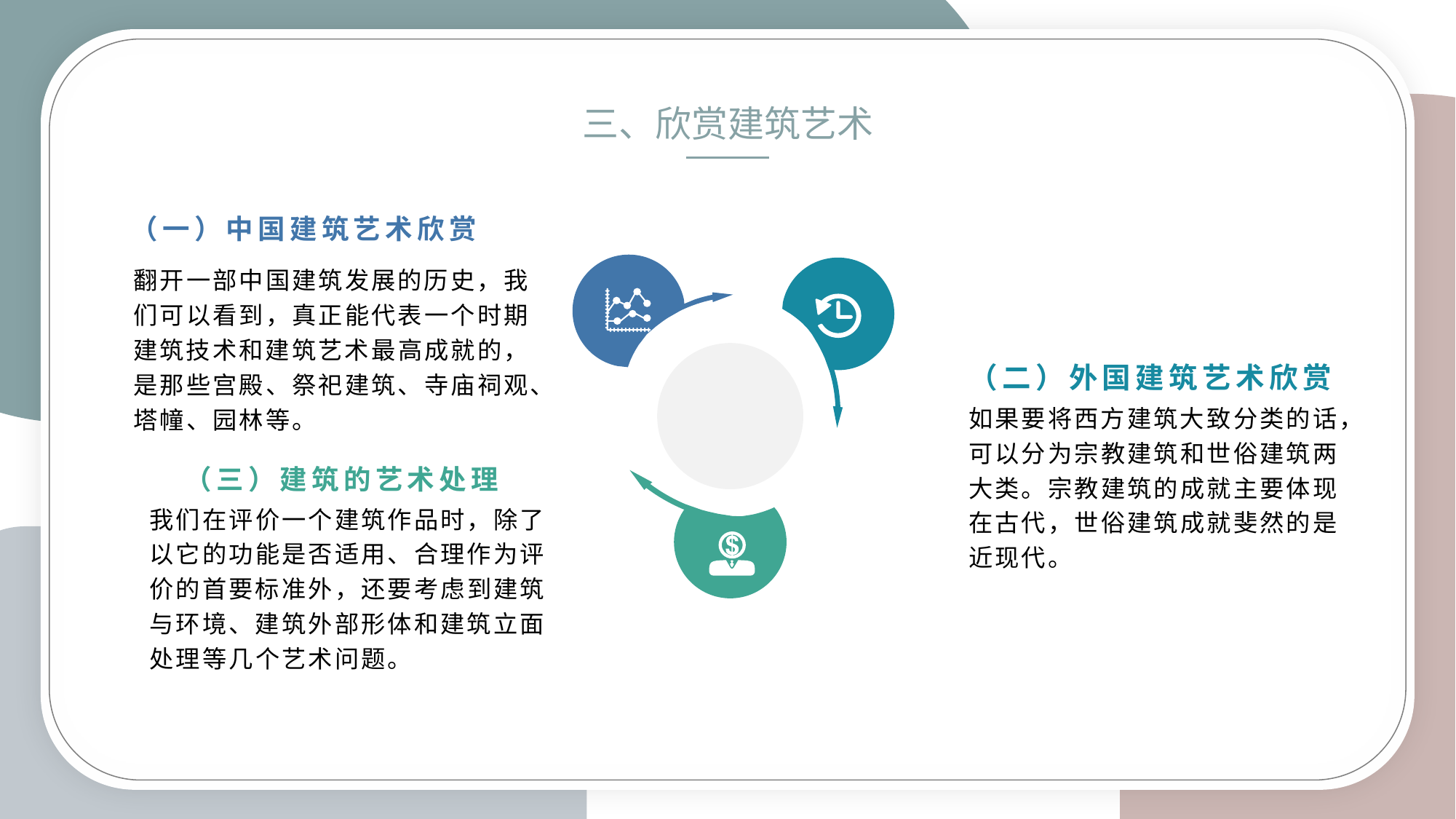

三、欣赏建筑艺术
（一）中国建筑艺术欣赏

翻开一部中国建筑发展的历史，我们可以看到，真正能代表一个时期建筑技术和建筑艺术最高成就的，是那些宫殿、祭祀建筑、寺庙祠观、塔幢、园林等。

（二）外国建筑艺术欣赏
如果要将西方建筑大致分类的话，可以分为宗教建筑和世俗建筑两大类。宗教建筑的成就主要体现在古代，世俗建筑成就斐然的是近现代。
（三）建筑的艺术处理

我们在评价一个建筑作品时，除了以它的功能是否适用、合理作为评价的首要标准外，还要考虑到建筑与环境、建筑外部形体和建筑立面处理等几个艺术问题。